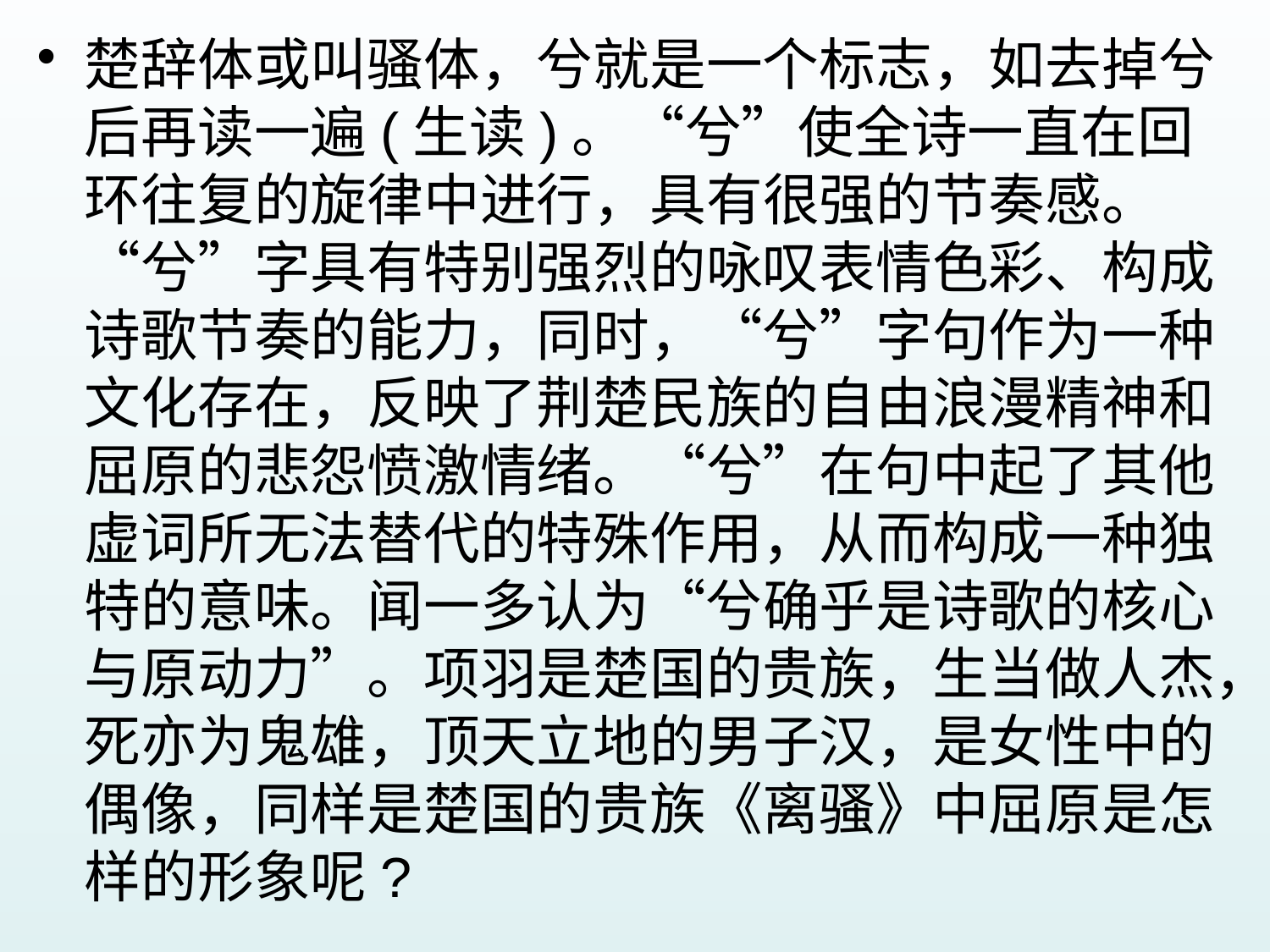

楚辞体或叫骚体，兮就是一个标志，如去掉兮后再读一遍(生读)。“兮”使全诗一直在回环往复的旋律中进行，具有很强的节奏感。“兮”字具有特别强烈的咏叹表情色彩、构成诗歌节奏的能力，同时，“兮”字句作为一种文化存在，反映了荆楚民族的自由浪漫精神和屈原的悲怨愤激情绪。“兮”在句中起了其他虚词所无法替代的特殊作用，从而构成一种独特的意味。闻一多认为“兮确乎是诗歌的核心与原动力”。项羽是楚国的贵族，生当做人杰，死亦为鬼雄，顶天立地的男子汉，是女性中的偶像，同样是楚国的贵族《离骚》中屈原是怎样的形象呢?